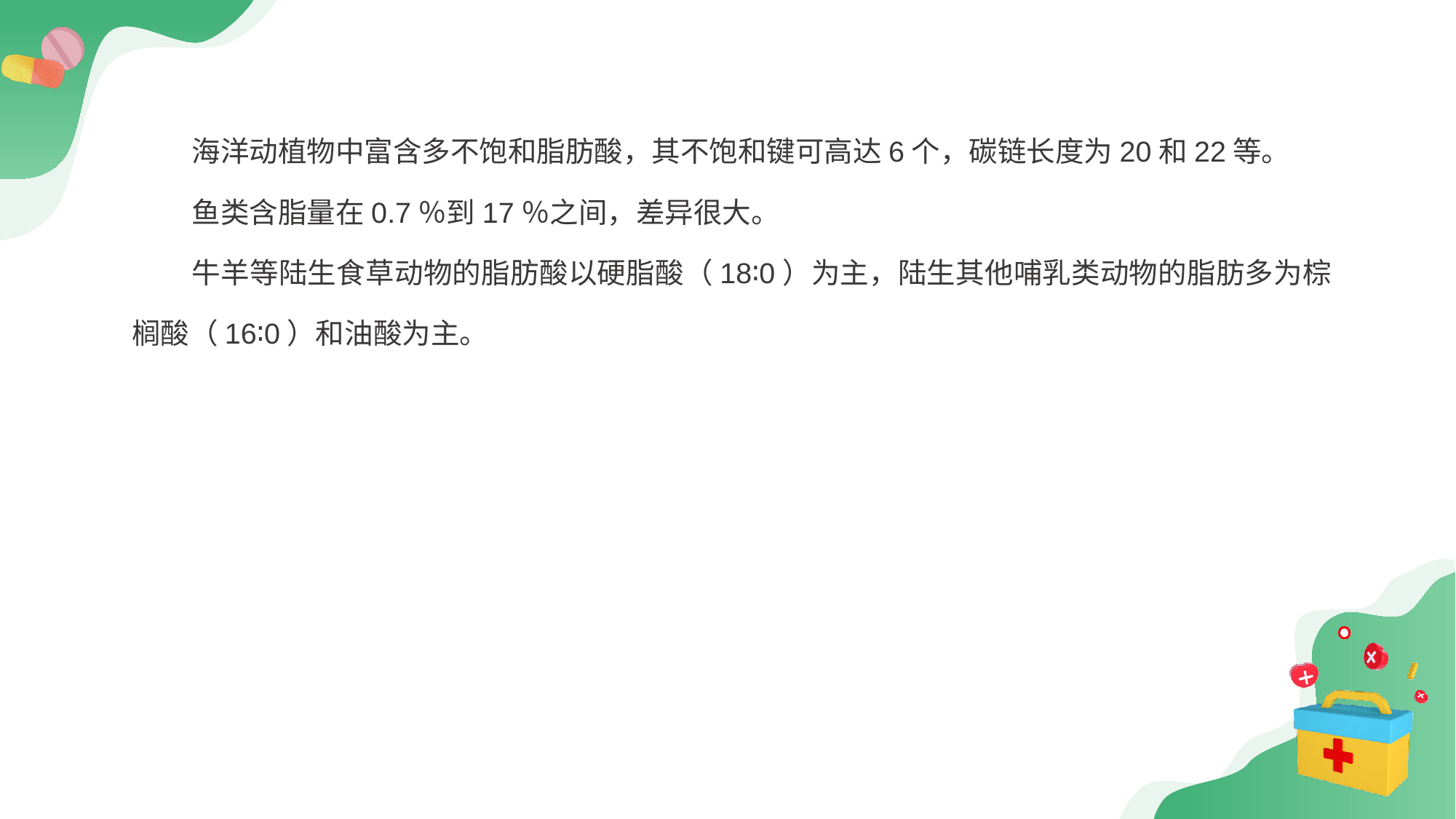

海洋动植物中富含多不饱和脂肪酸，其不饱和键可高达6个，碳链长度为20和22等。
鱼类含脂量在0.7％到17％之间，差异很大。
牛羊等陆生食草动物的脂肪酸以硬脂酸（18∶0）为主，陆生其他哺乳类动物的脂肪多为棕榈酸（16∶0）和油酸为主。